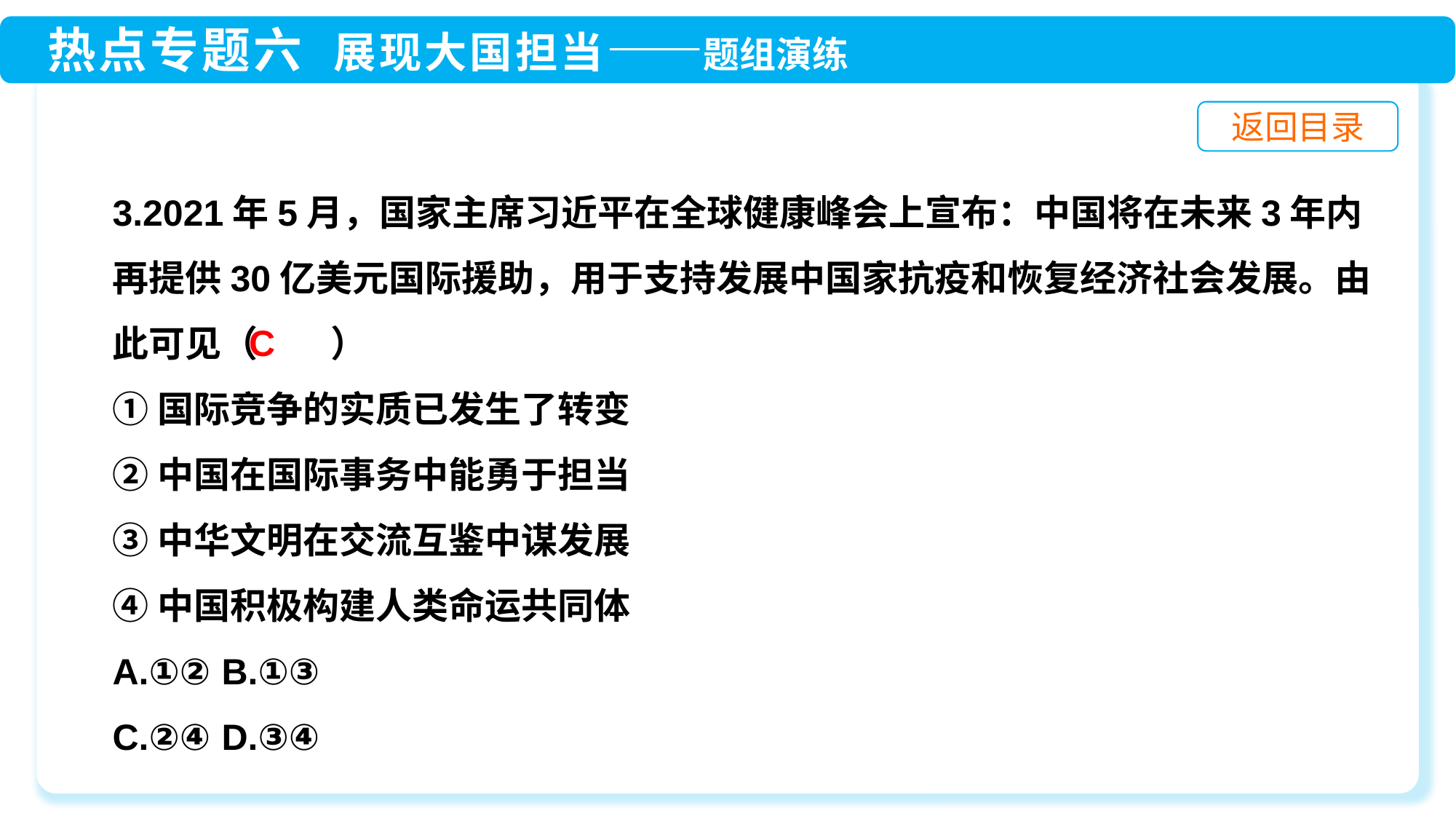

3.2021年5月，国家主席习近平在全球健康峰会上宣布：中国将在未来3年内再提供30亿美元国际援助，用于支持发展中国家抗疫和恢复经济社会发展。由此可见（　　）
①国际竞争的实质已发生了转变
②中国在国际事务中能勇于担当
③中华文明在交流互鉴中谋发展
④中国积极构建人类命运共同体
A.①②	B.①③
C.②④	D.③④
C